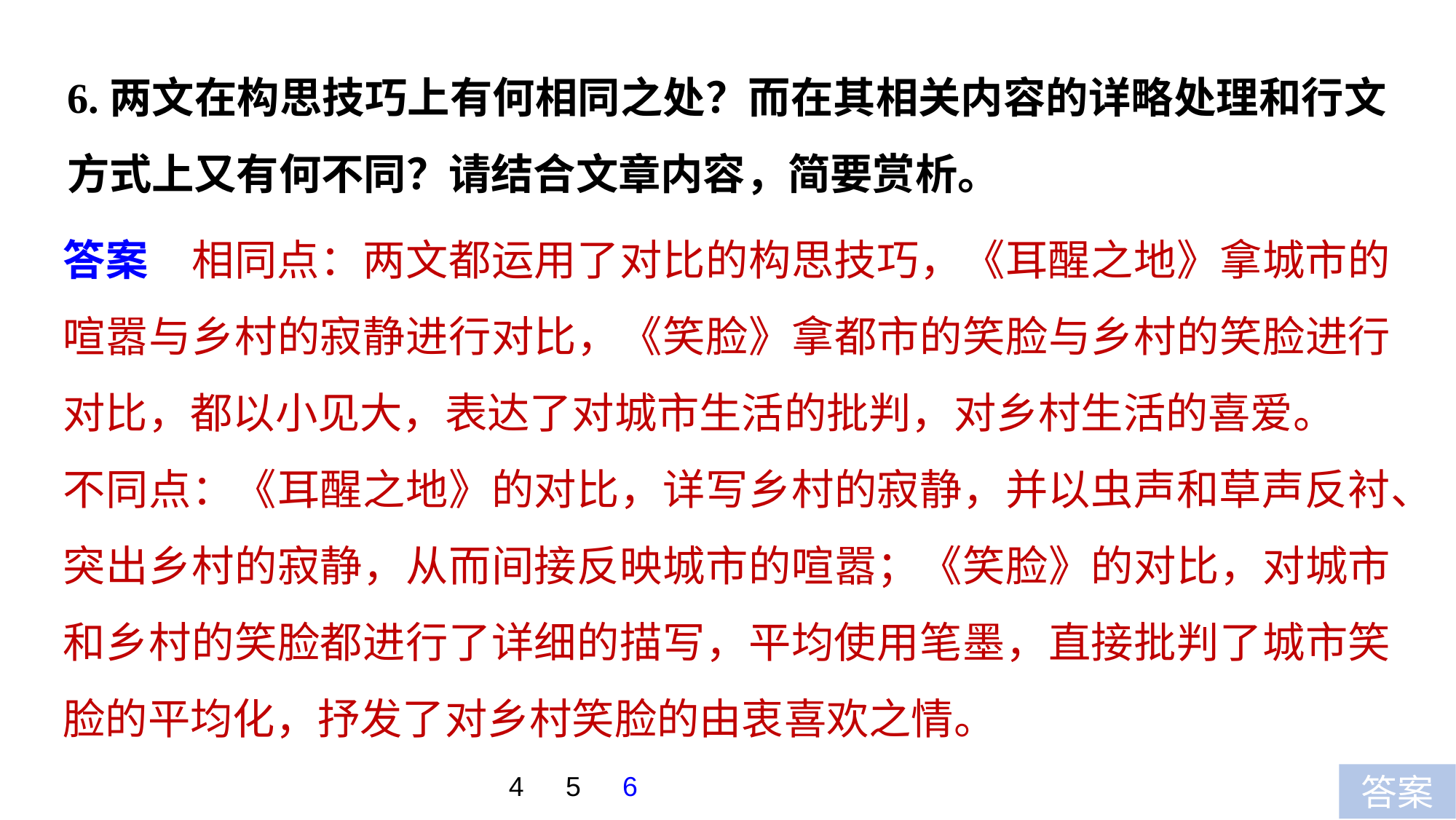

6.两文在构思技巧上有何相同之处？而在其相关内容的详略处理和行文方式上又有何不同？请结合文章内容，简要赏析。
答案　相同点：两文都运用了对比的构思技巧，《耳醒之地》拿城市的喧嚣与乡村的寂静进行对比，《笑脸》拿都市的笑脸与乡村的笑脸进行对比，都以小见大，表达了对城市生活的批判，对乡村生活的喜爱。
不同点：《耳醒之地》的对比，详写乡村的寂静，并以虫声和草声反衬、突出乡村的寂静，从而间接反映城市的喧嚣；《笑脸》的对比，对城市和乡村的笑脸都进行了详细的描写，平均使用笔墨，直接批判了城市笑脸的平均化，抒发了对乡村笑脸的由衷喜欢之情。
4
5
6
答案